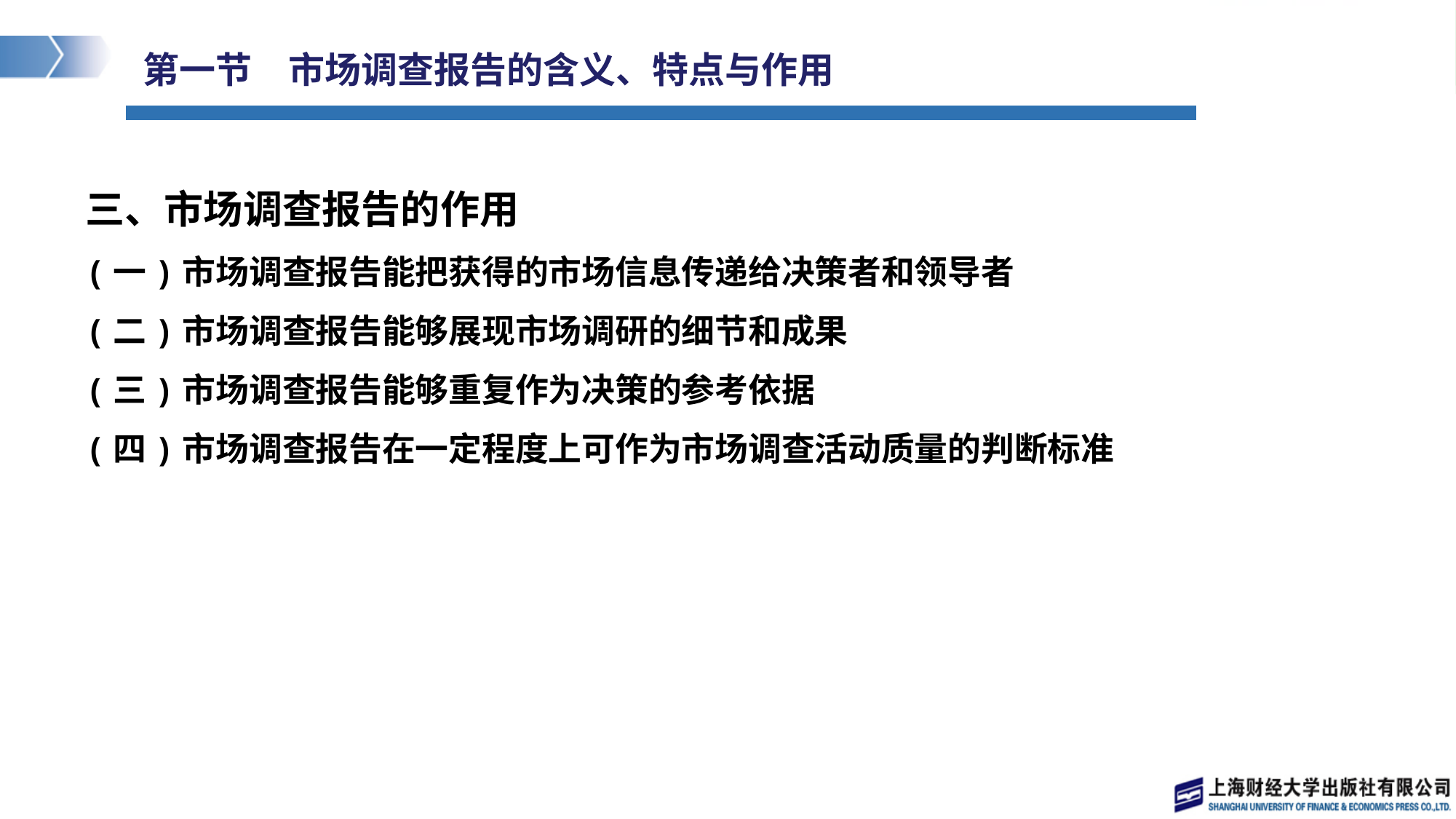

# 第一节　市场调查报告的含义、特点与作用
三、市场调查报告的作用
(一)市场调查报告能把获得的市场信息传递给决策者和领导者
(二)市场调查报告能够展现市场调研的细节和成果
(三)市场调查报告能够重复作为决策的参考依据
(四)市场调查报告在一定程度上可作为市场调查活动质量的判断标准